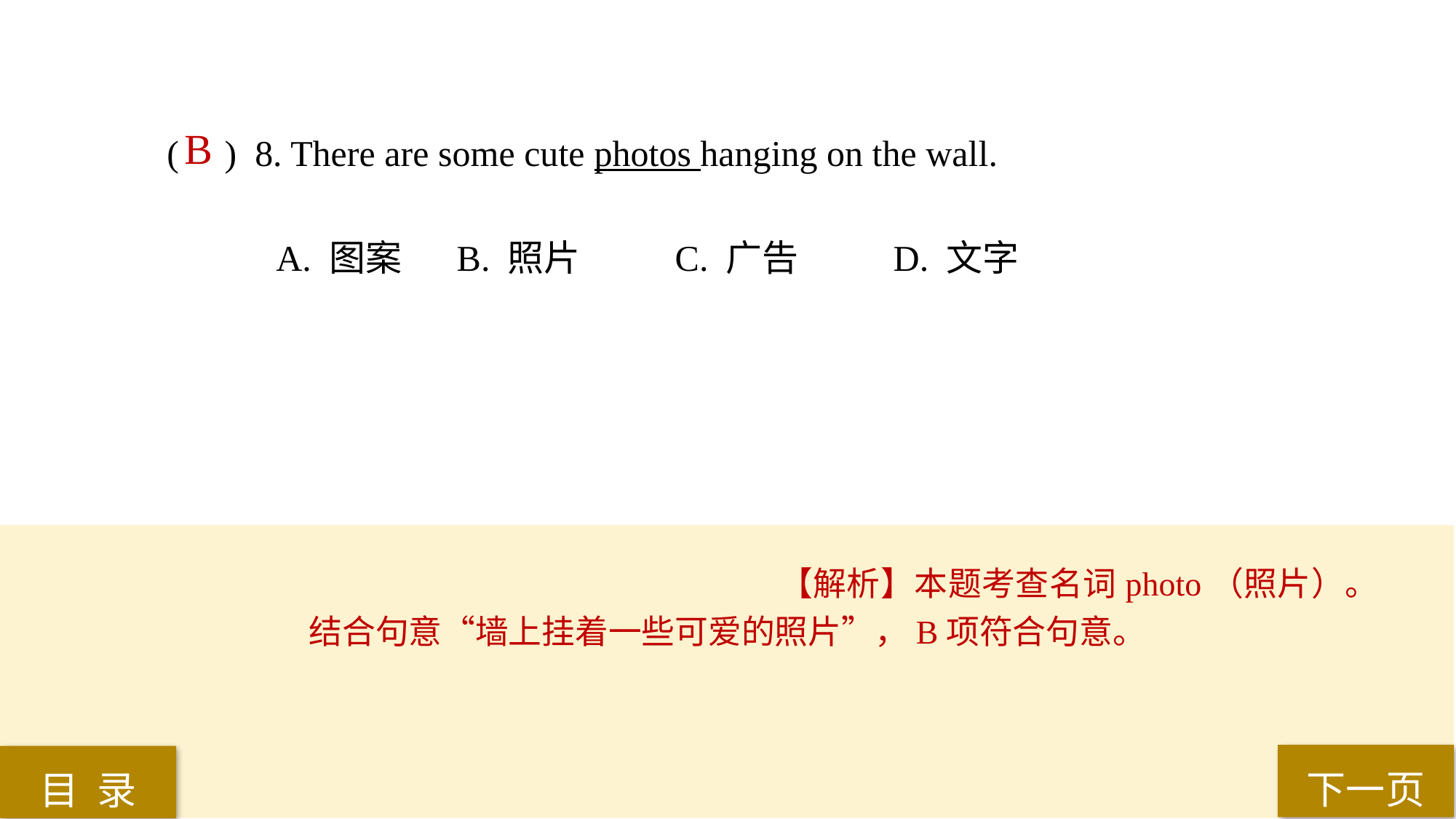

(     )  8. There are some cute photos hanging on the wall.

A. 图案	 B. 照片	 C. 广告	 D. 文字
B
【解析】本题考查名词photo（照片）。结合句意“墙上挂着一些可爱的照片”，B项符合句意。